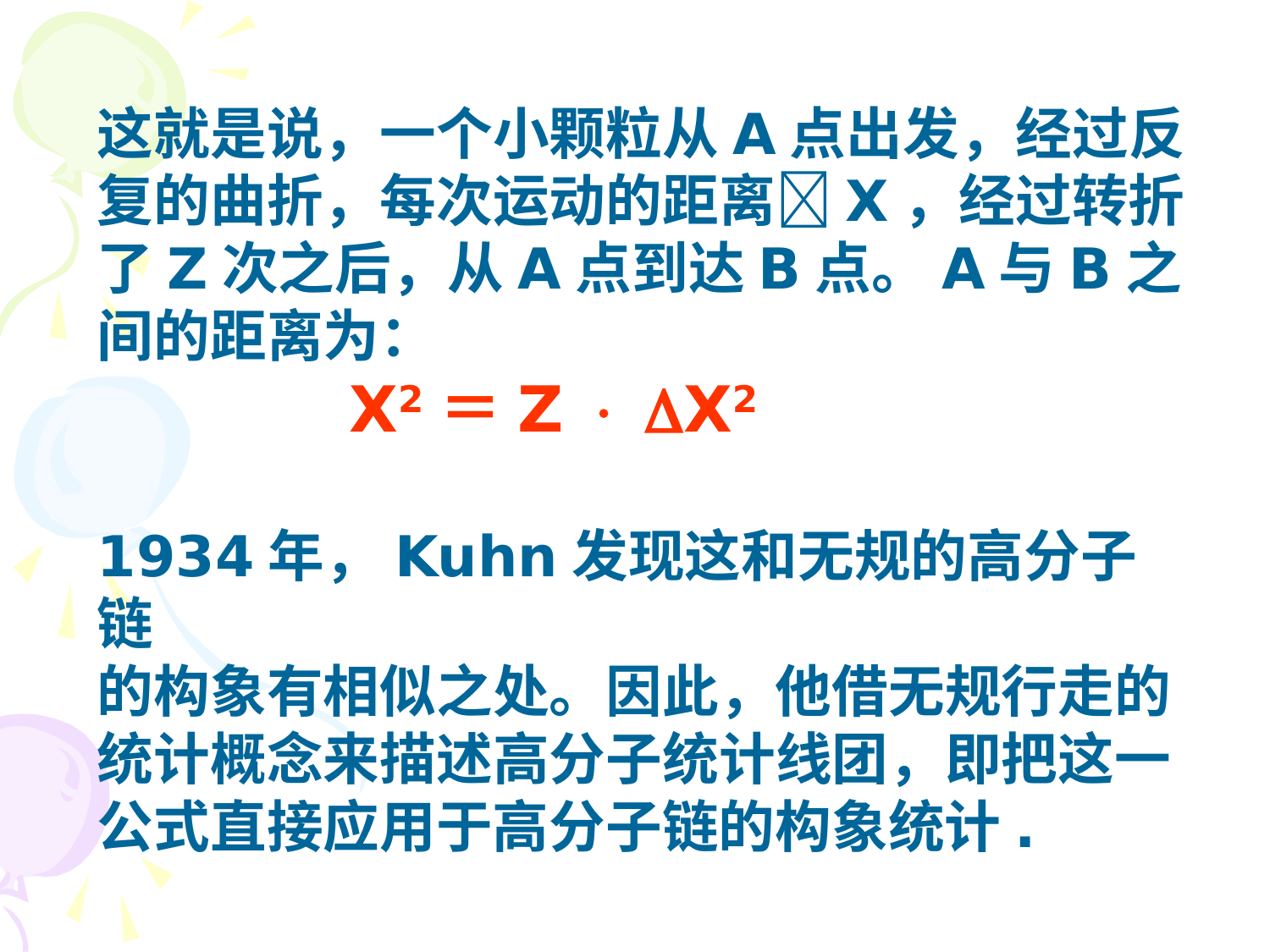

这就是说，一个小颗粒从A点出发，经过反
复的曲折，每次运动的距离ΔX，经过转折了Z次之后，从A点到达B点。A与B之间的距离为：
              X2＝Z ⋅ ΔX2

1934年，Kuhn发现这和无规的高分子链
的构象有相似之处。因此，他借无规行走的统计概念来描述高分子统计线团，即把这一公式直接应用于高分子链的构象统计.